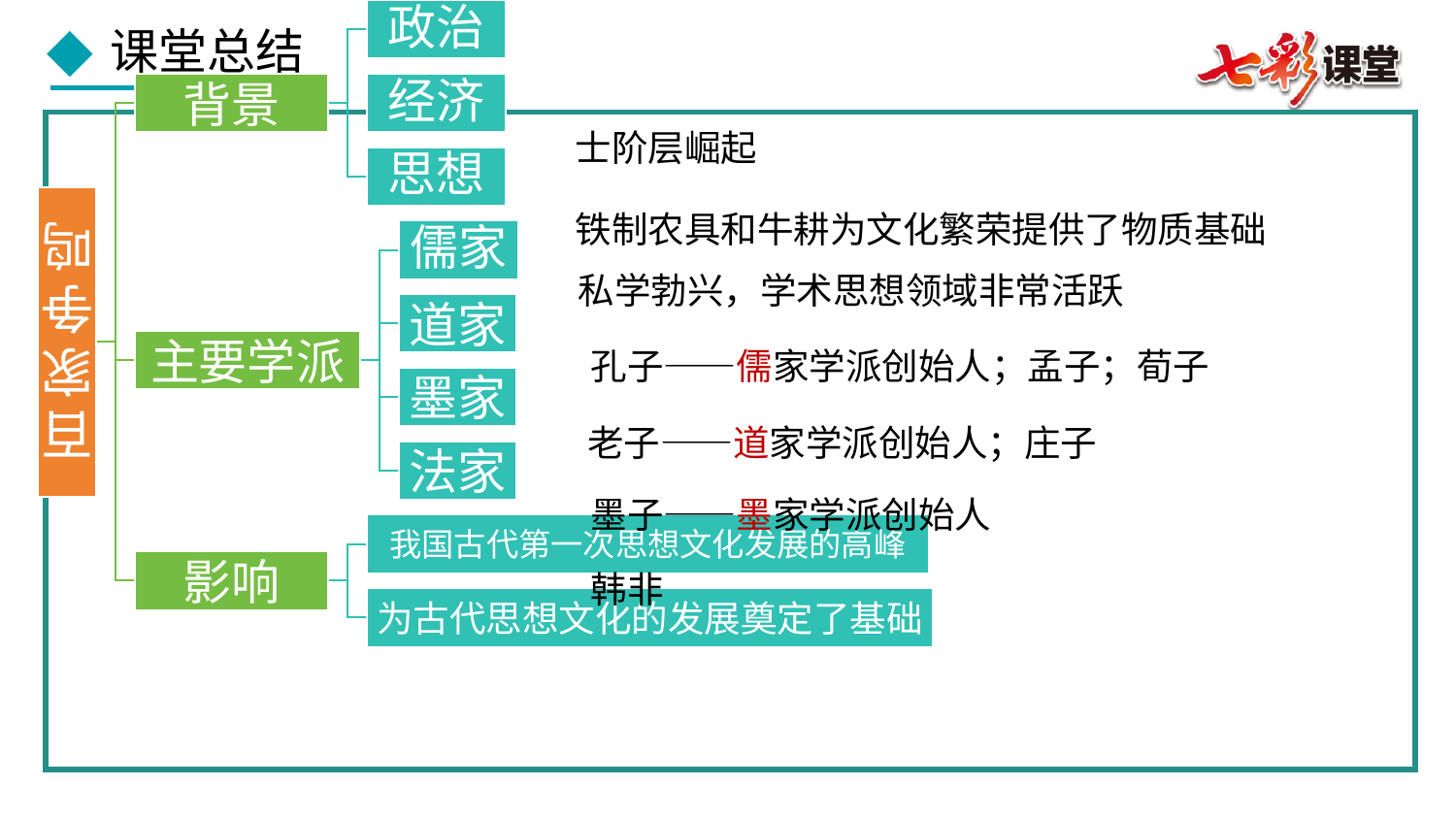

百家争鸣
背景
政治
经济
思想
主要学派
儒家
道家
墨家
法家
影响
我国古代第一次思想文化发展的高峰
为古代思想文化的发展奠定了基础
士阶层崛起
铁制农具和牛耕为文化繁荣提供了物质基础
私学勃兴，学术思想领域非常活跃
孔子——儒家学派创始人；孟子；荀子
老子——道家学派创始人；庄子
墨子——墨家学派创始人
韩非